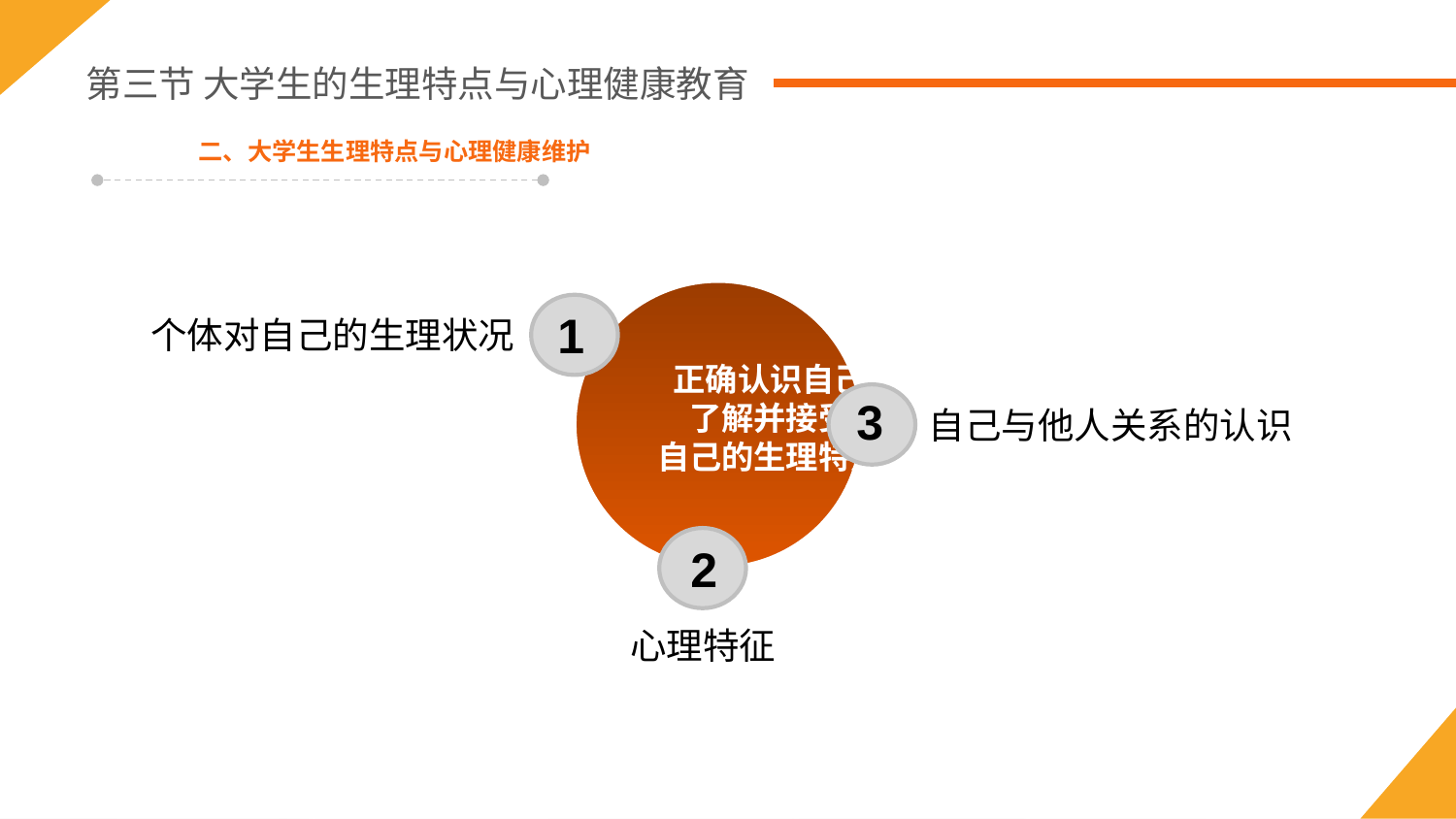

第三节 大学生的生理特点与心理健康教育
二、大学生生理特点与心理健康维护

1
个体对自己的生理状况
正确认识自己
了解并接受
自己的生理特点

3
自己与他人关系的认识

2
心理特征